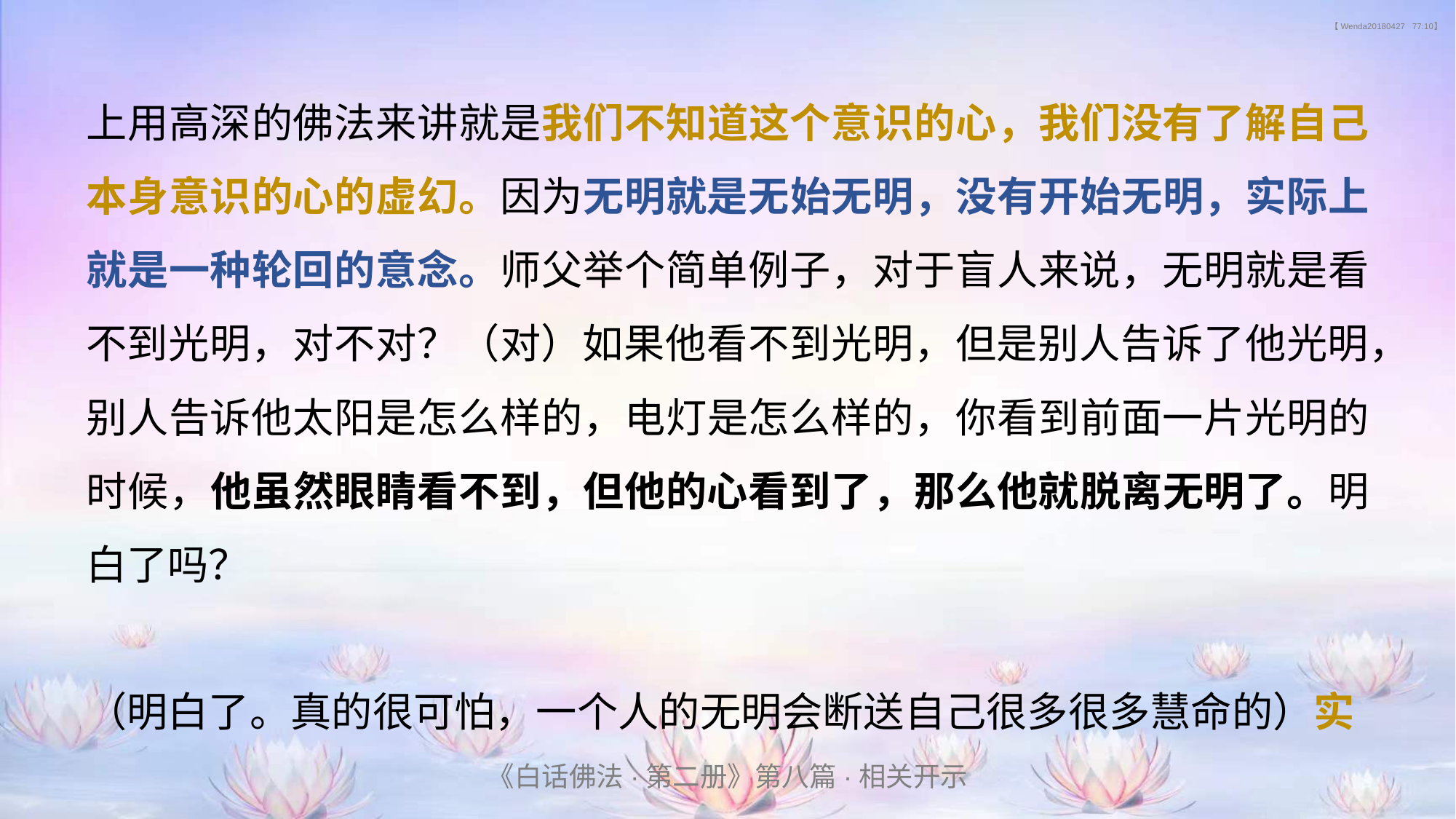

# 【 Wenda20180427   77:10】
上用高深的佛法来讲就是我们不知道这个意识的心，我们没有了解自己本身意识的心的虚幻。因为无明就是无始无明，没有开始无明，实际上就是一种轮回的意念。师父举个简单例子，对于盲人来说，无明就是看不到光明，对不对？（对）如果他看不到光明，但是别人告诉了他光明，别人告诉他太阳是怎么样的，电灯是怎么样的，你看到前面一片光明的时候，他虽然眼睛看不到，但他的心看到了，那么他就脱离无明了。明白了吗？

（明白了。真的很可怕，一个人的无明会断送自己很多很多慧命的）实
《白话佛法·第二册》第八篇·相关开示